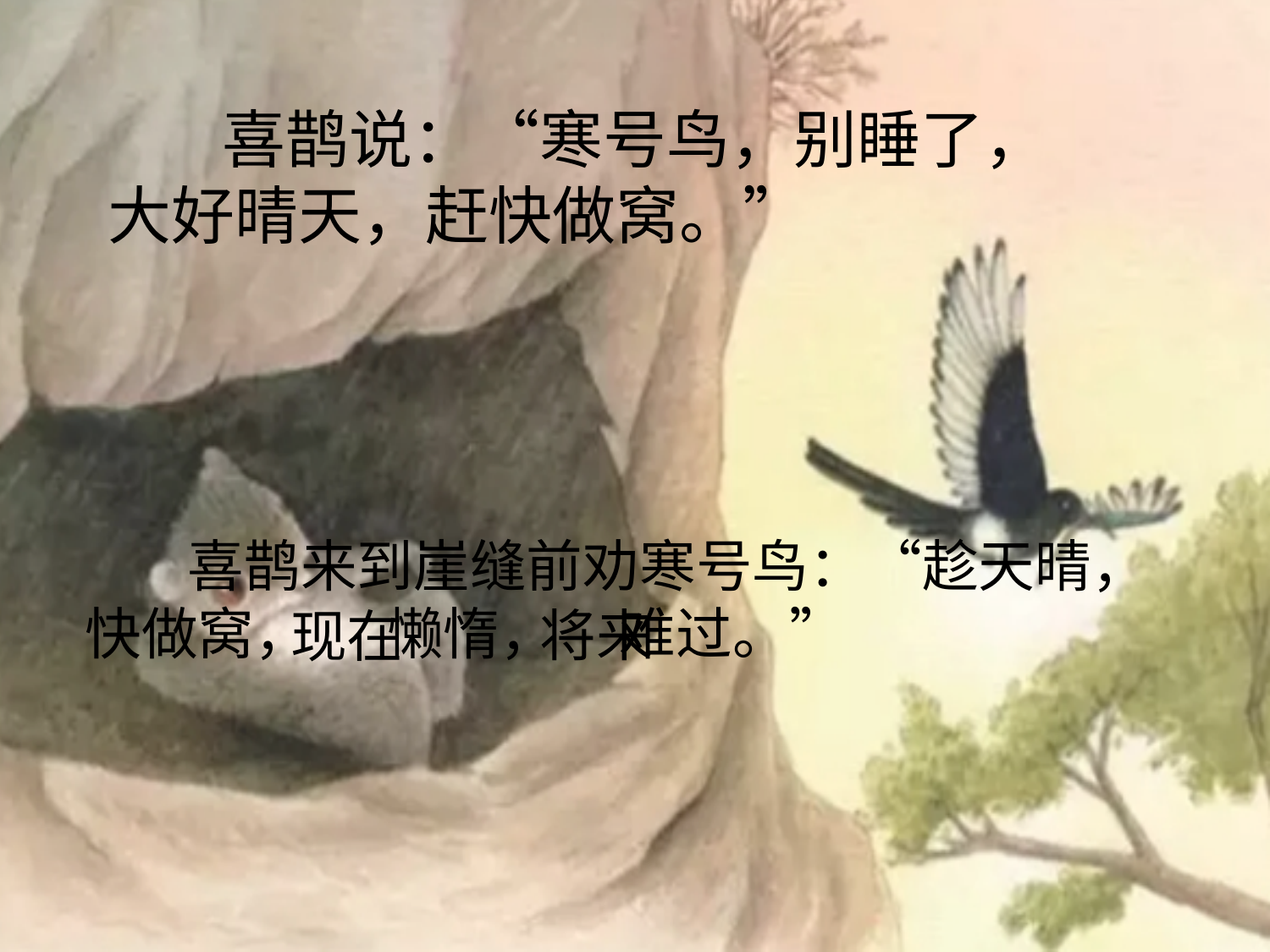

喜鹊说：“寒号鸟，别睡了，大好晴天，赶快做窝。”
       喜鹊来到崖缝前劝寒号鸟：“趁天晴，快做窝，      懒惰，     难过。”

将来
现在